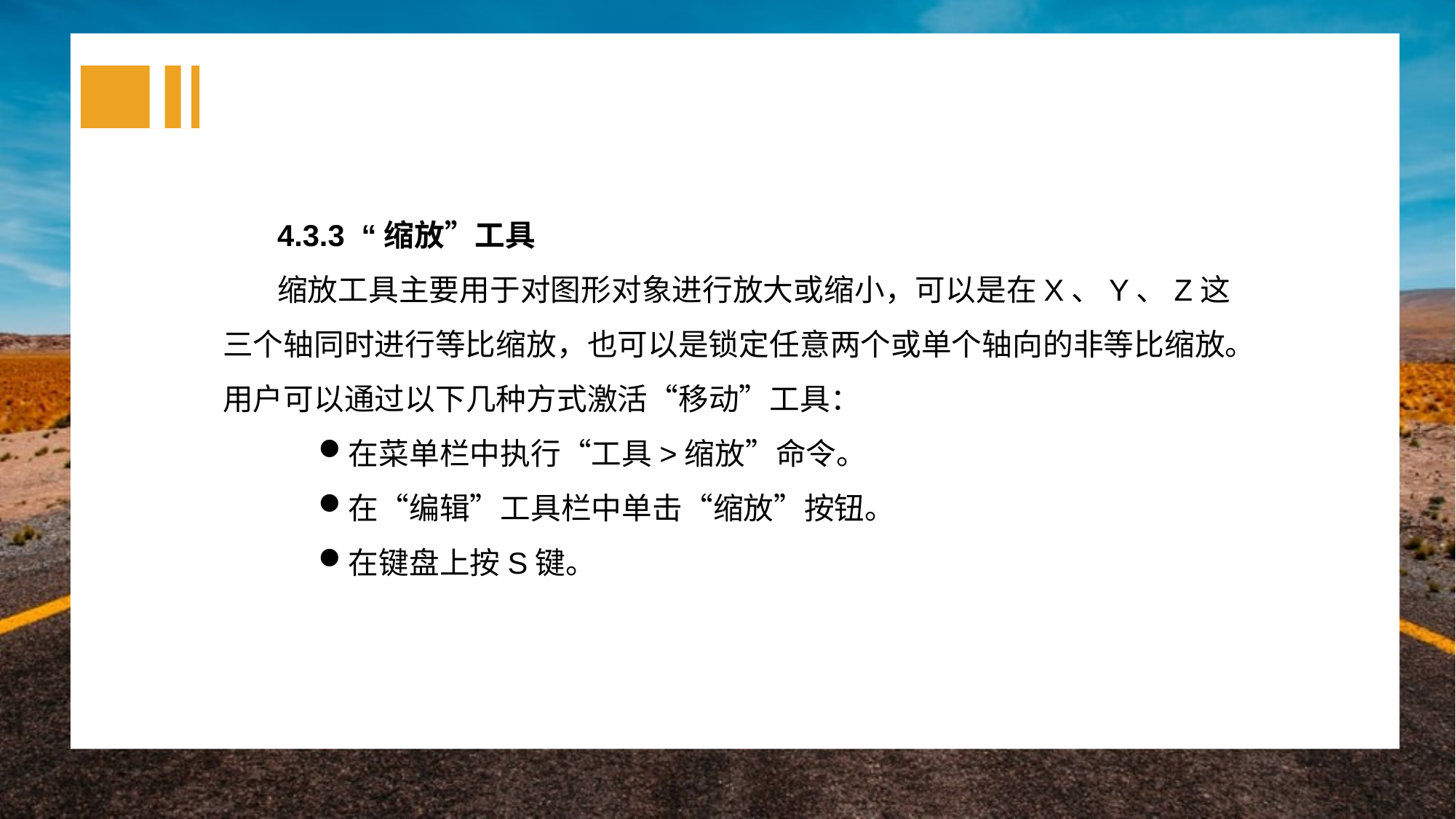

4.3.3  “缩放”工具
缩放工具主要用于对图形对象进行放大或缩小，可以是在X、Y、Z这三个轴同时进行等比缩放，也可以是锁定任意两个或单个轴向的非等比缩放。用户可以通过以下几种方式激活“移动”工具：
在菜单栏中执行“工具>缩放”命令。
在“编辑”工具栏中单击“缩放”按钮。
在键盘上按S键。